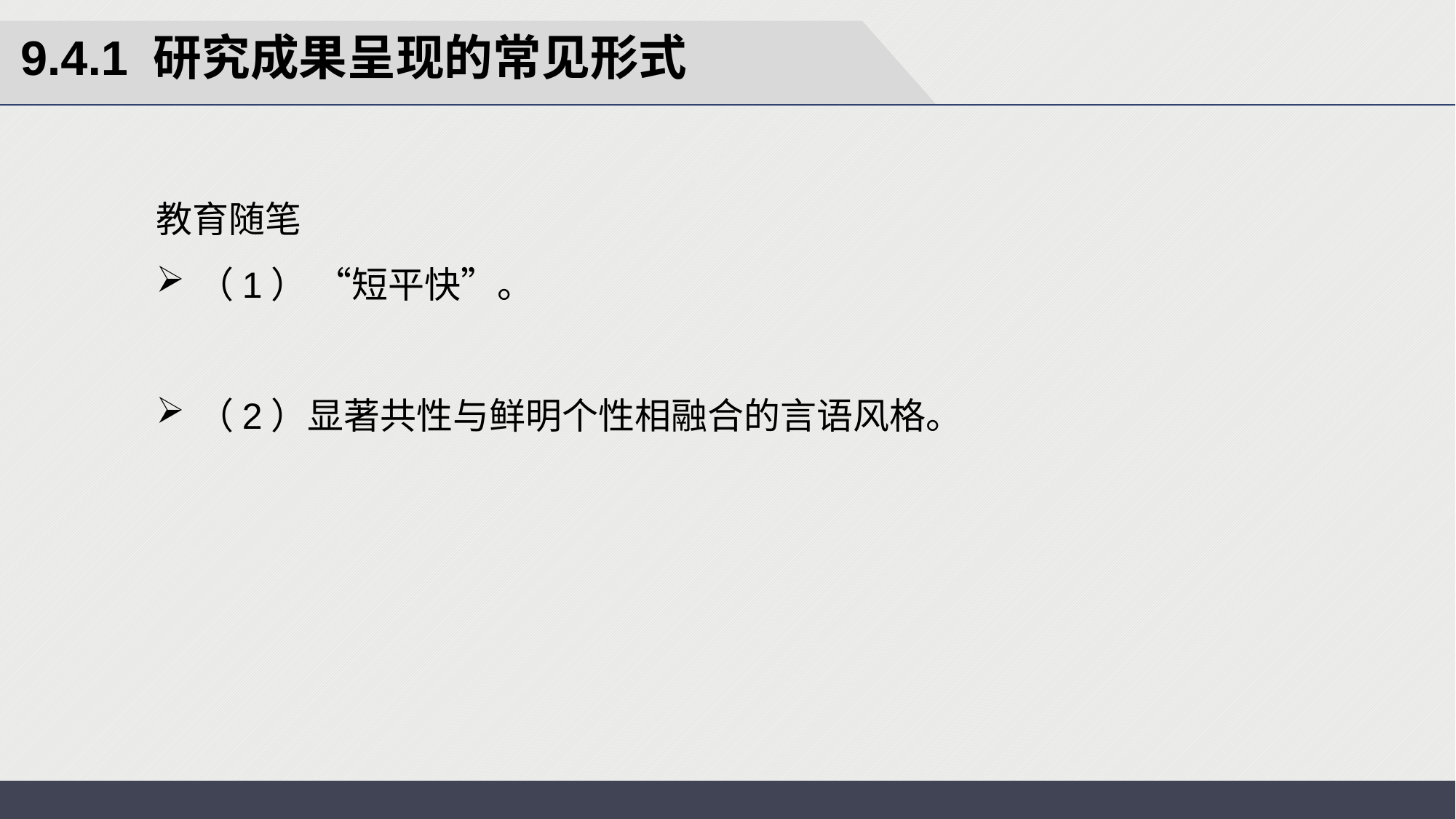

9.4.1 研究成果呈现的常见形式
教育随笔
（1） “短平快”。

（2）显著共性与鲜明个性相融合的言语风格。